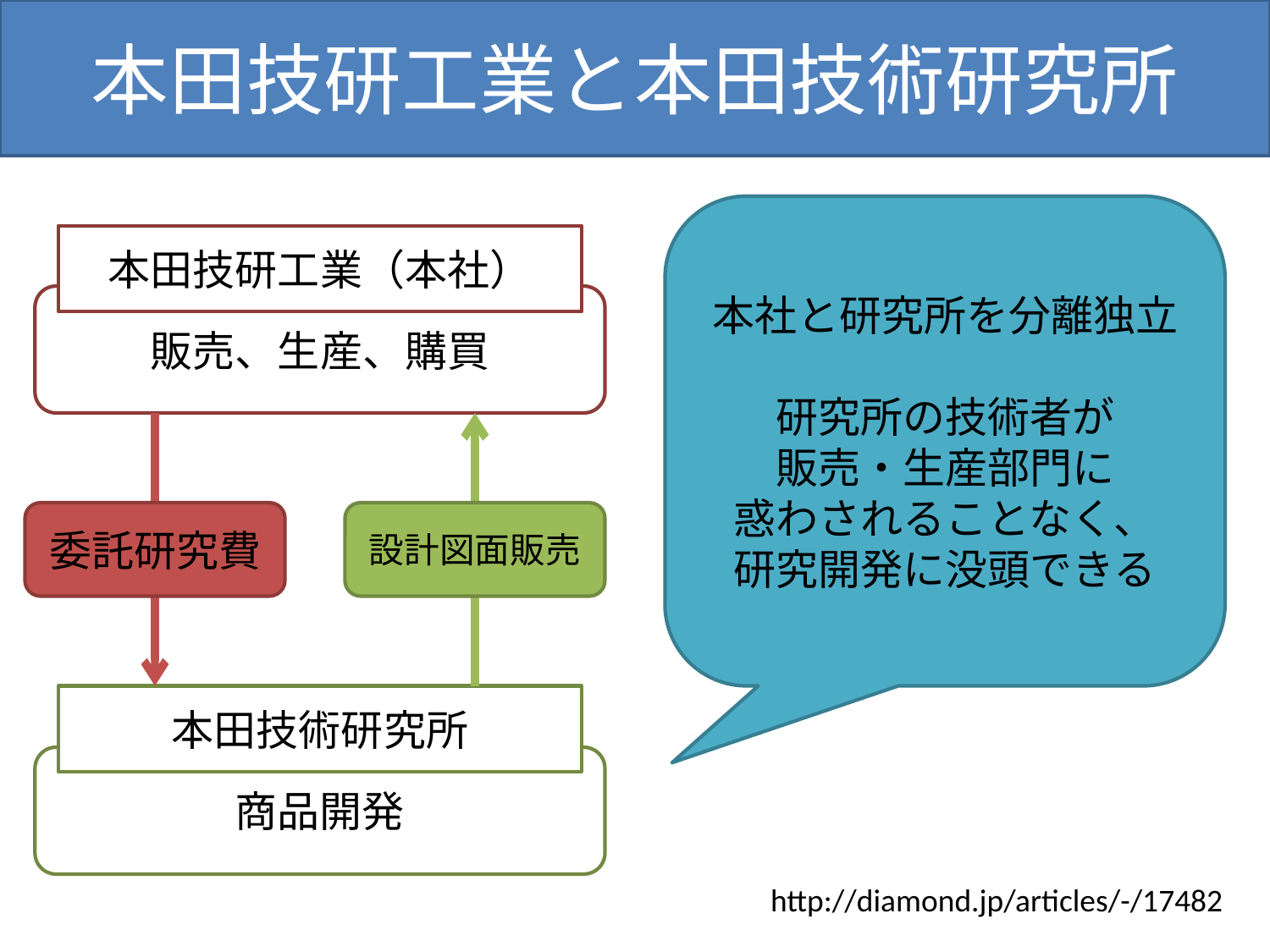

本田技研工業と本田技術研究所
# 本田技研工業と本田技術研究所
本社と研究所を分離独立

研究所の技術者が
販売・生産部門に
惑わされることなく、
研究開発に没頭できる
本田技研工業（本社）
販売、生産、購買
委託研究費
設計図面販売
本田技術研究所
商品開発
http://diamond.jp/articles/-/17482